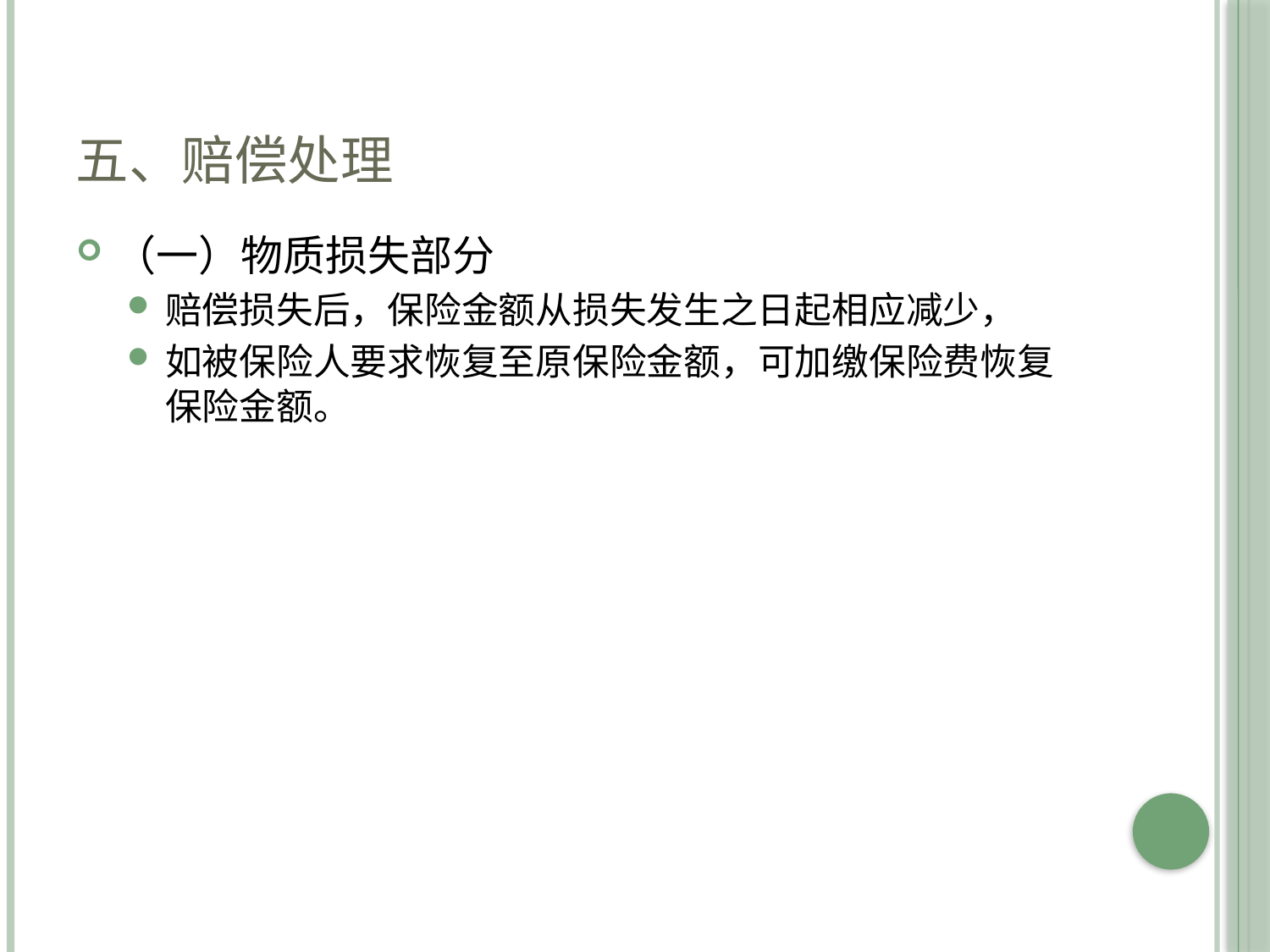

# 五、赔偿处理
（一）物质损失部分
赔偿损失后，保险金额从损失发生之日起相应减少，
如被保险人要求恢复至原保险金额，可加缴保险费恢复保险金额。